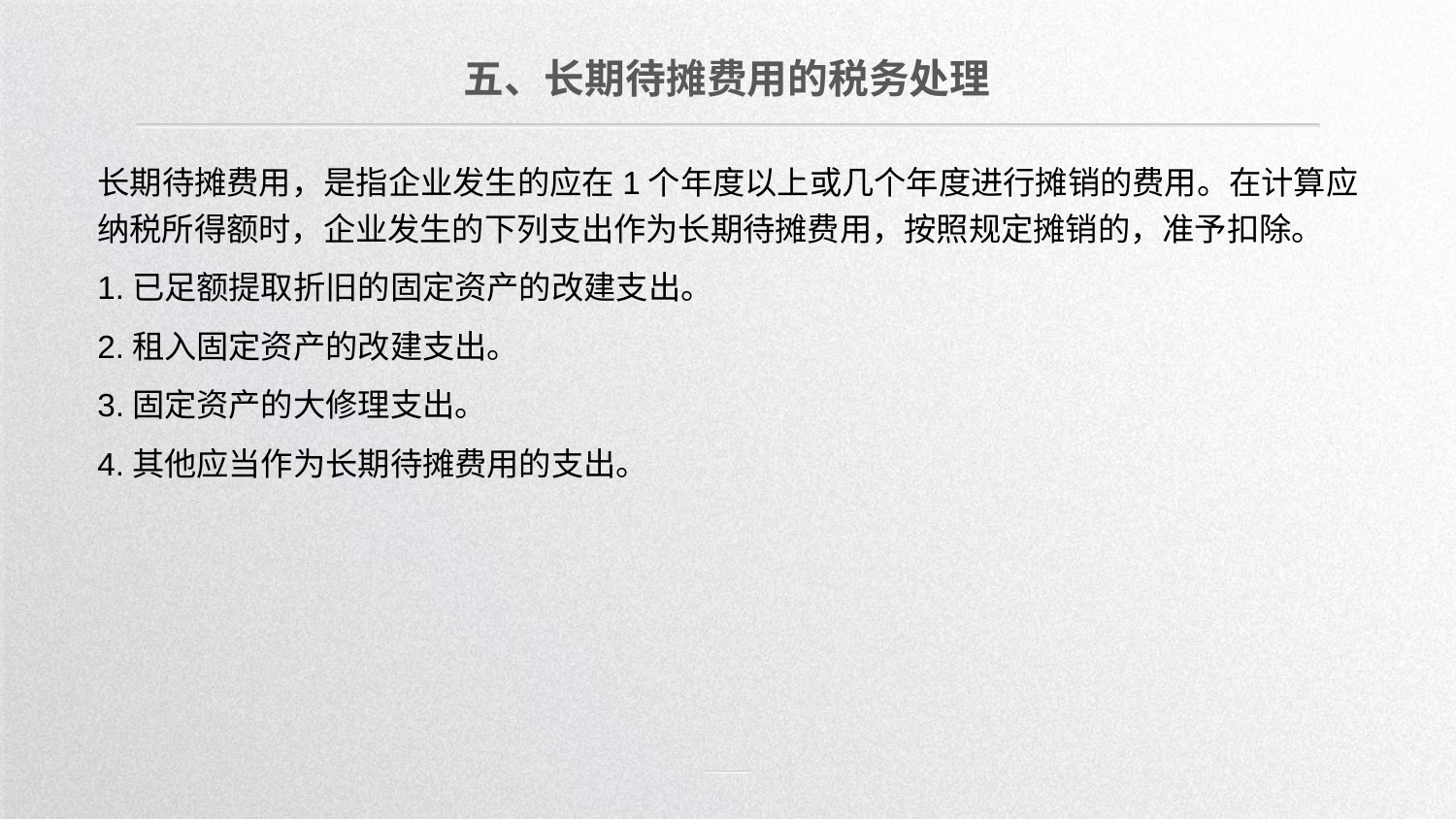

五、长期待摊费用的税务处理
长期待摊费用，是指企业发生的应在1个年度以上或几个年度进行摊销的费用。在计算应纳税所得额时，企业发生的下列支出作为长期待摊费用，按照规定摊销的，准予扣除。
1.已足额提取折旧的固定资产的改建支出。
2.租入固定资产的改建支出。
3.固定资产的大修理支出。
4.其他应当作为长期待摊费用的支出。